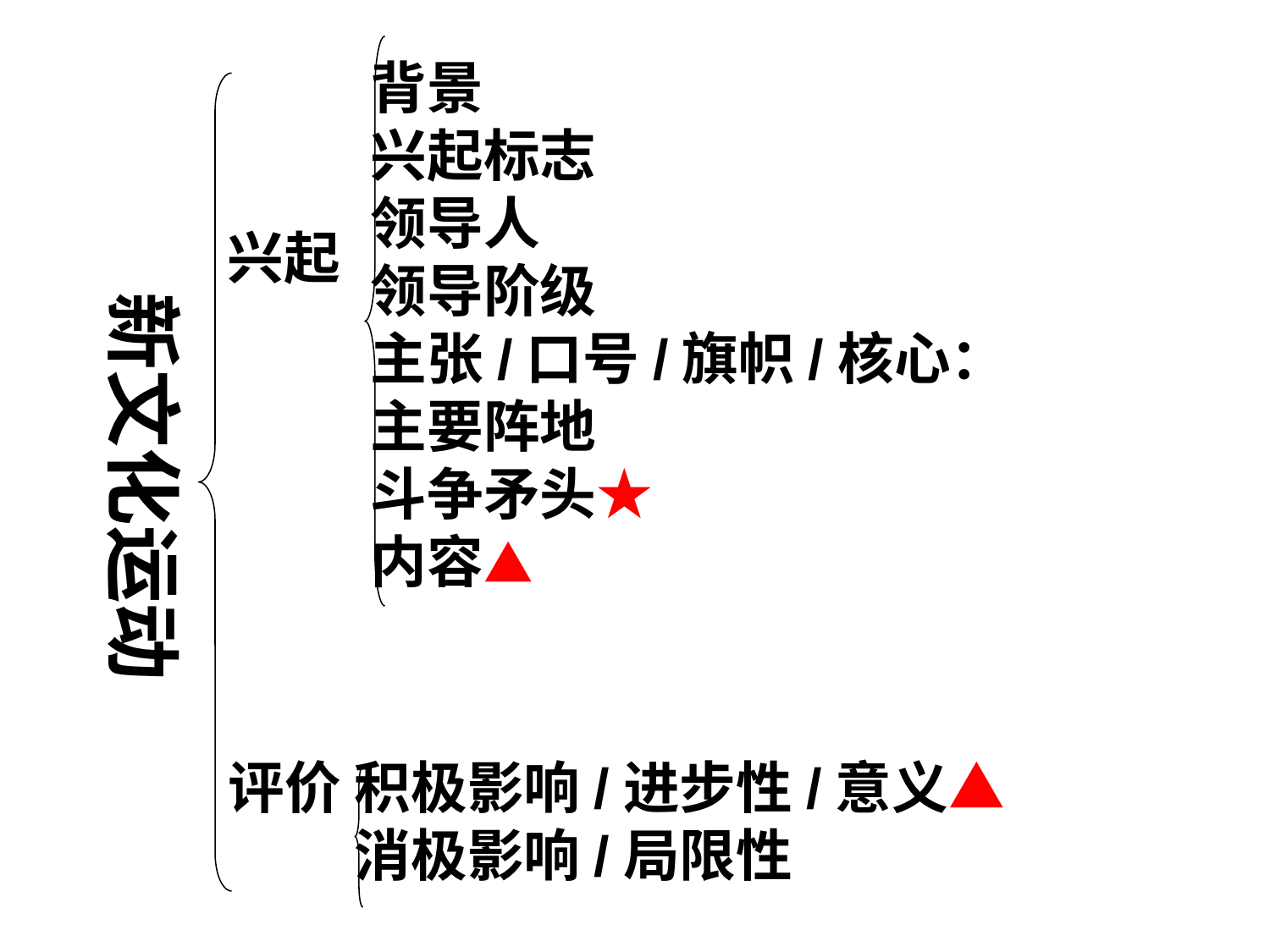

背景
兴起标志
领导人
领导阶级
主张/口号/旗帜/核心：
主要阵地
斗争矛头★
内容▲

新文化运动
兴起
评价
积极影响/进步性/意义▲
消极影响/局限性